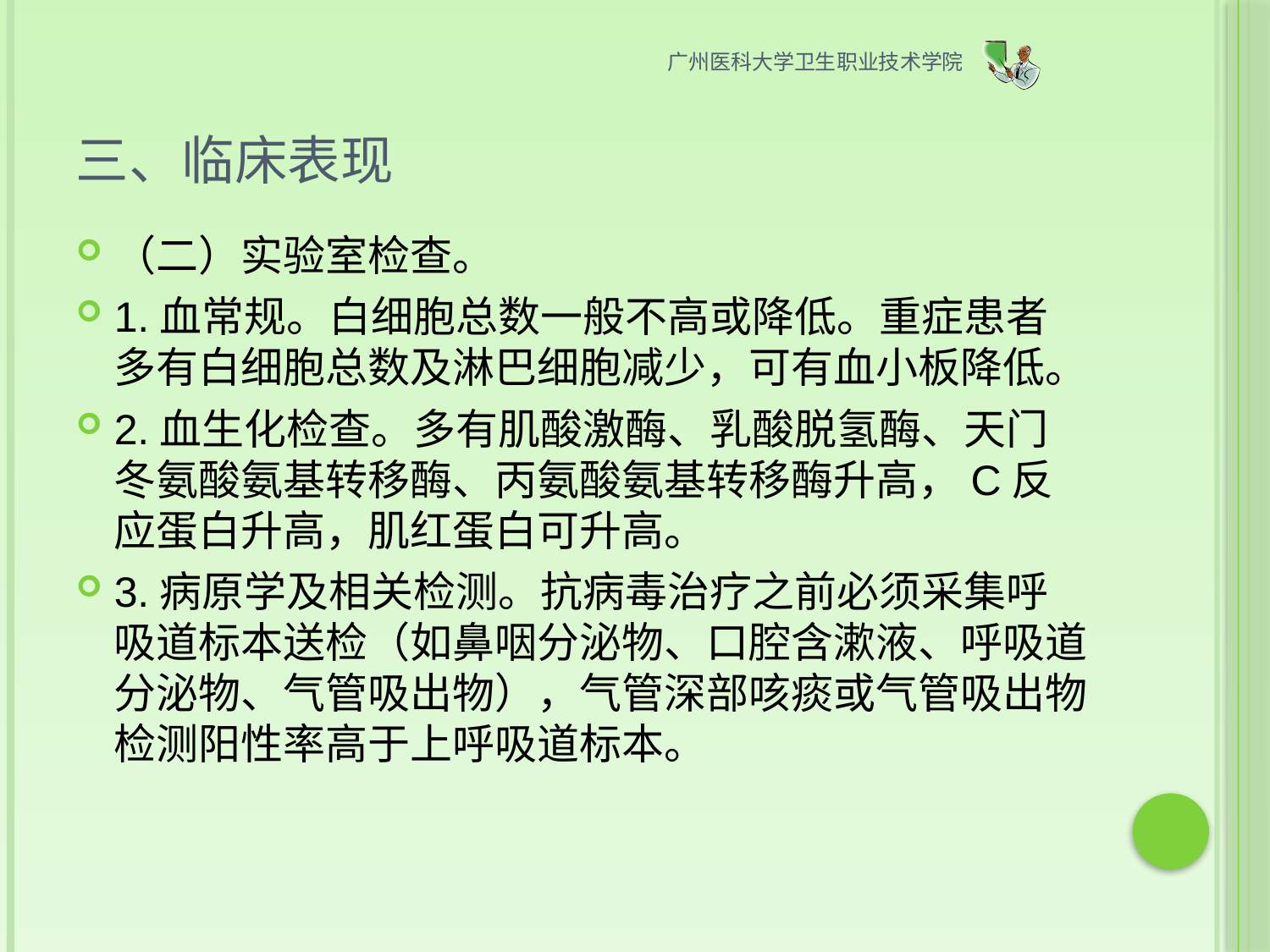

广州医科大学卫生职业技术学院
# 三、临床表现
（二）实验室检查。
1.血常规。白细胞总数一般不高或降低。重症患者多有白细胞总数及淋巴细胞减少，可有血小板降低。
2.血生化检查。多有肌酸激酶、乳酸脱氢酶、天门冬氨酸氨基转移酶、丙氨酸氨基转移酶升高，C反应蛋白升高，肌红蛋白可升高。
3.病原学及相关检测。抗病毒治疗之前必须采集呼吸道标本送检（如鼻咽分泌物、口腔含漱液、呼吸道分泌物、气管吸出物），气管深部咳痰或气管吸出物检测阳性率高于上呼吸道标本。